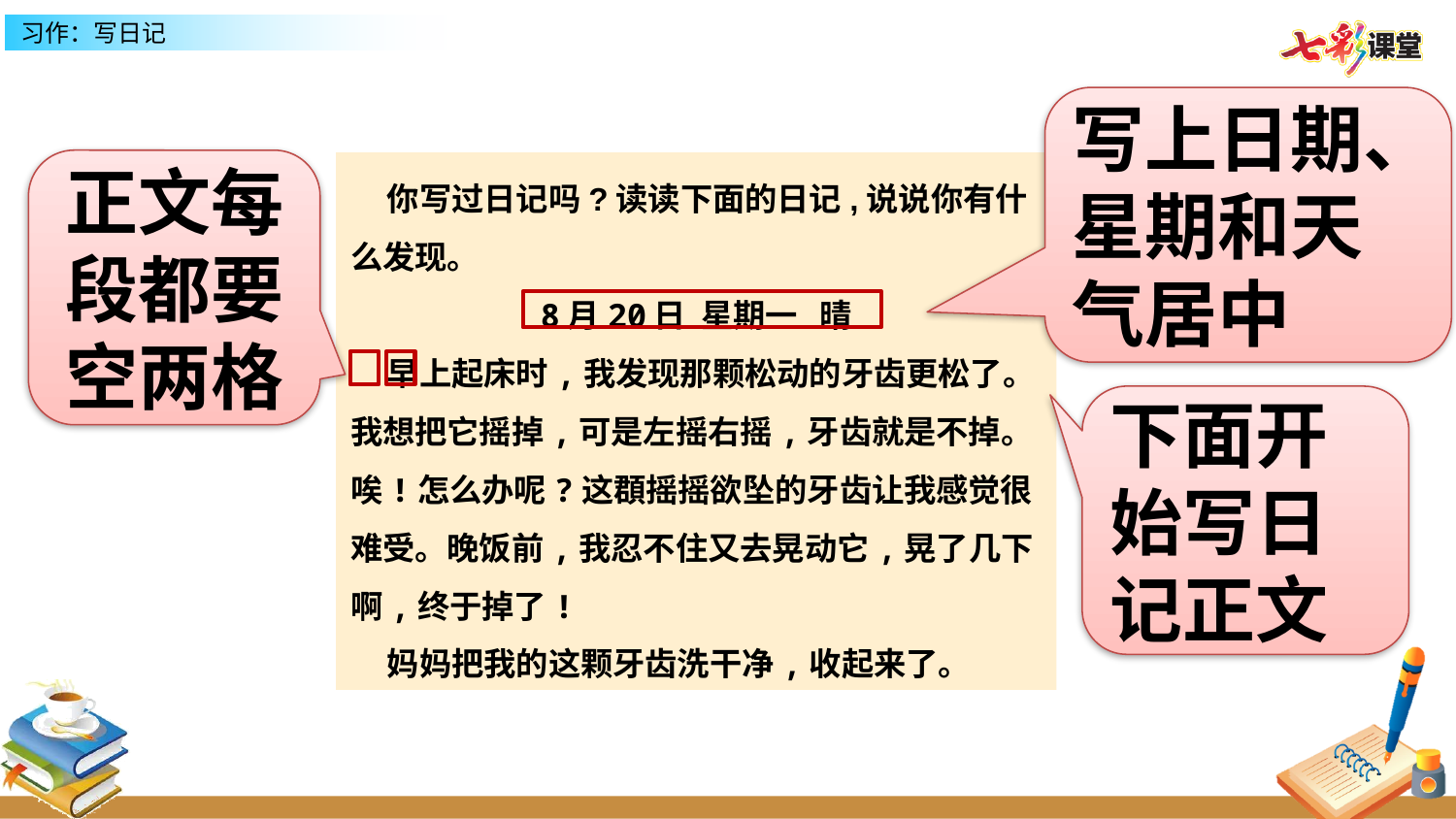

写上日期、星期和天气居中
正文每段都要
空两格
    你写过日记吗?读读下面的日记,说说你有什么发现。
8月20日  星期一   晴
    早上起床时,我发现那颗松动的牙齿更松了。我想把它摇掉,可是左摇右摇,牙齿就是不掉。唉!怎么办呢?这頵摇摇欲坠的牙齿让我感觉很难受。晚饭前,我忍不住又去晃动它,晃了几下啊,终于掉了!
    妈妈把我的这颗牙齿洗干净,收起来了。

下面开始写日记正文